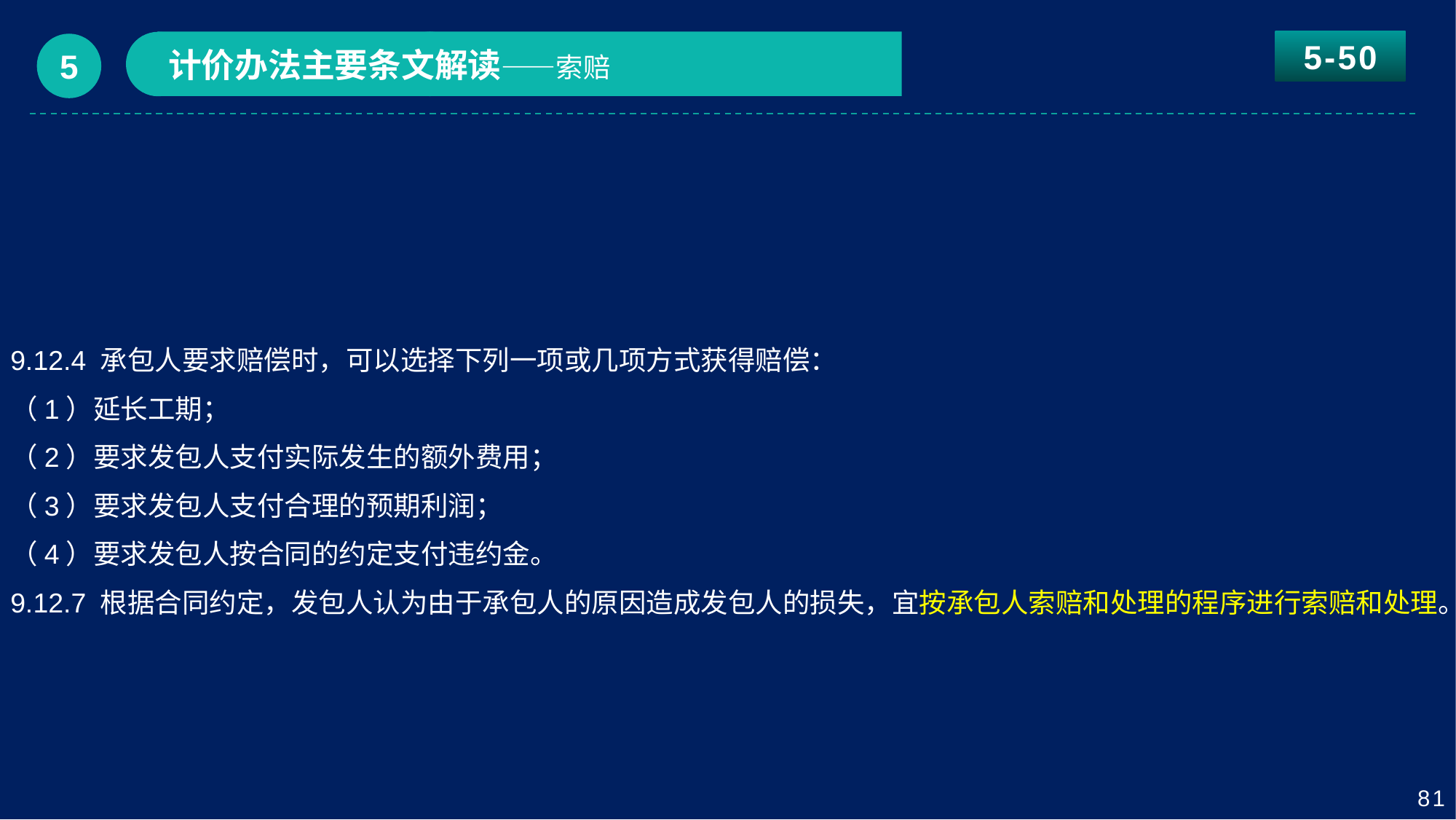

5-50
计价办法主要条文解读——索赔

5
9.12.4 承包人要求赔偿时，可以选择下列一项或几项方式获得赔偿：
（1）延长工期；
（2）要求发包人支付实际发生的额外费用；
（3）要求发包人支付合理的预期利润；
（4）要求发包人按合同的约定支付违约金。
9.12.7 根据合同约定，发包人认为由于承包人的原因造成发包人的损失，宜按承包人索赔和处理的程序进行索赔和处理。
81